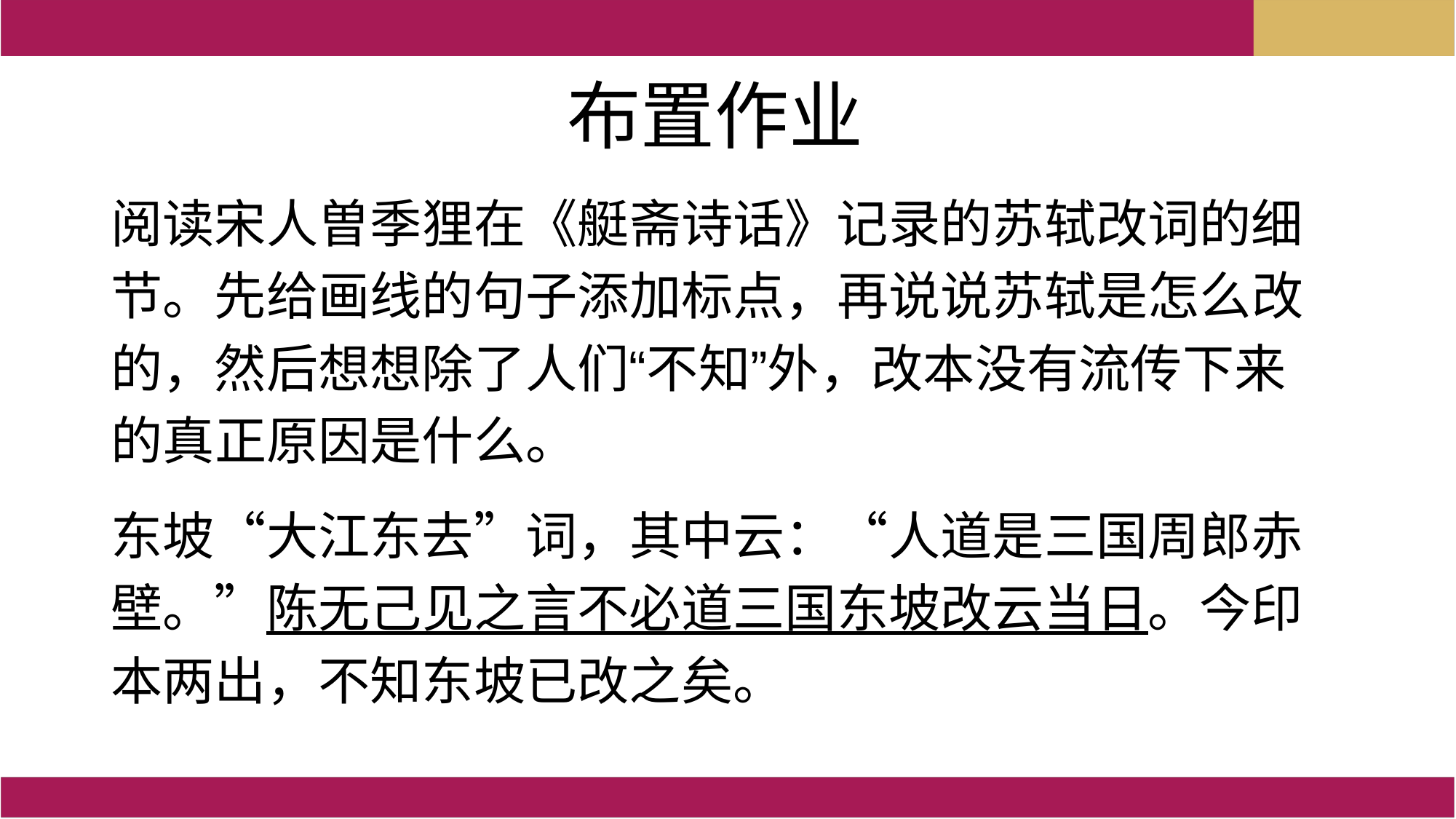

布置作业
阅读宋人曽季狸在《艇斋诗话》记录的苏轼改词的细节。先给画线的句子添加标点，再说说苏轼是怎么改的，然后想想除了人们“不知”外，改本没有流传下来的真正原因是什么。
东坡“大江东去”词，其中云：“人道是三国周郎赤壁。”陈无己见之言不必道三国东坡改云当日。今印本两出，不知东坡已改之矣。